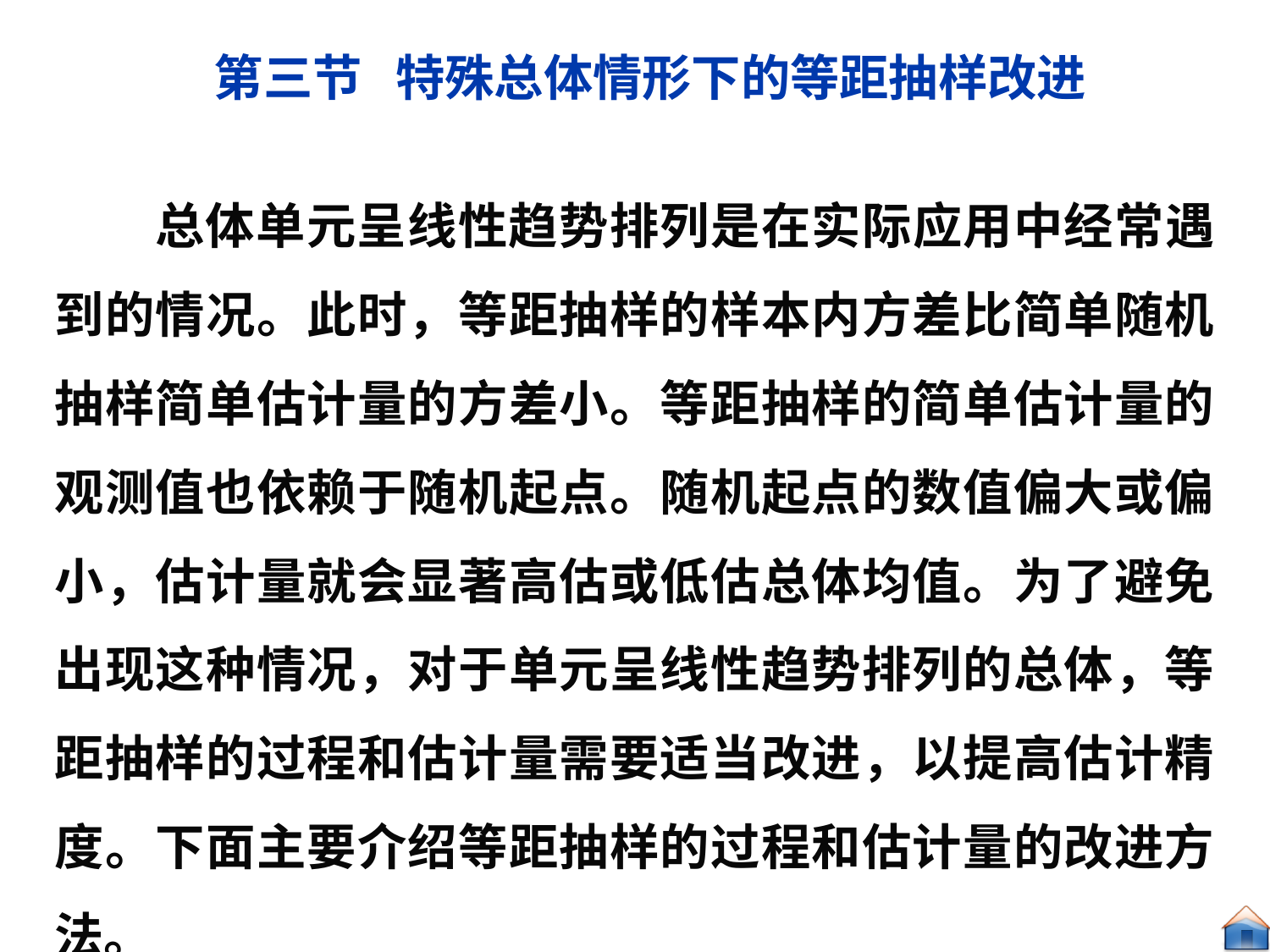

# 第三节   特殊总体情形下的等距抽样改进
       总体单元呈线性趋势排列是在实际应用中经常遇到的情况。此时，等距抽样的样本内方差比简单随机抽样简单估计量的方差小。等距抽样的简单估计量的观测值也依赖于随机起点。随机起点的数值偏大或偏小，估计量就会显著高估或低估总体均值。为了避免出现这种情况，对于单元呈线性趋势排列的总体，等距抽样的过程和估计量需要适当改进，以提高估计精度。下面主要介绍等距抽样的过程和估计量的改进方法。